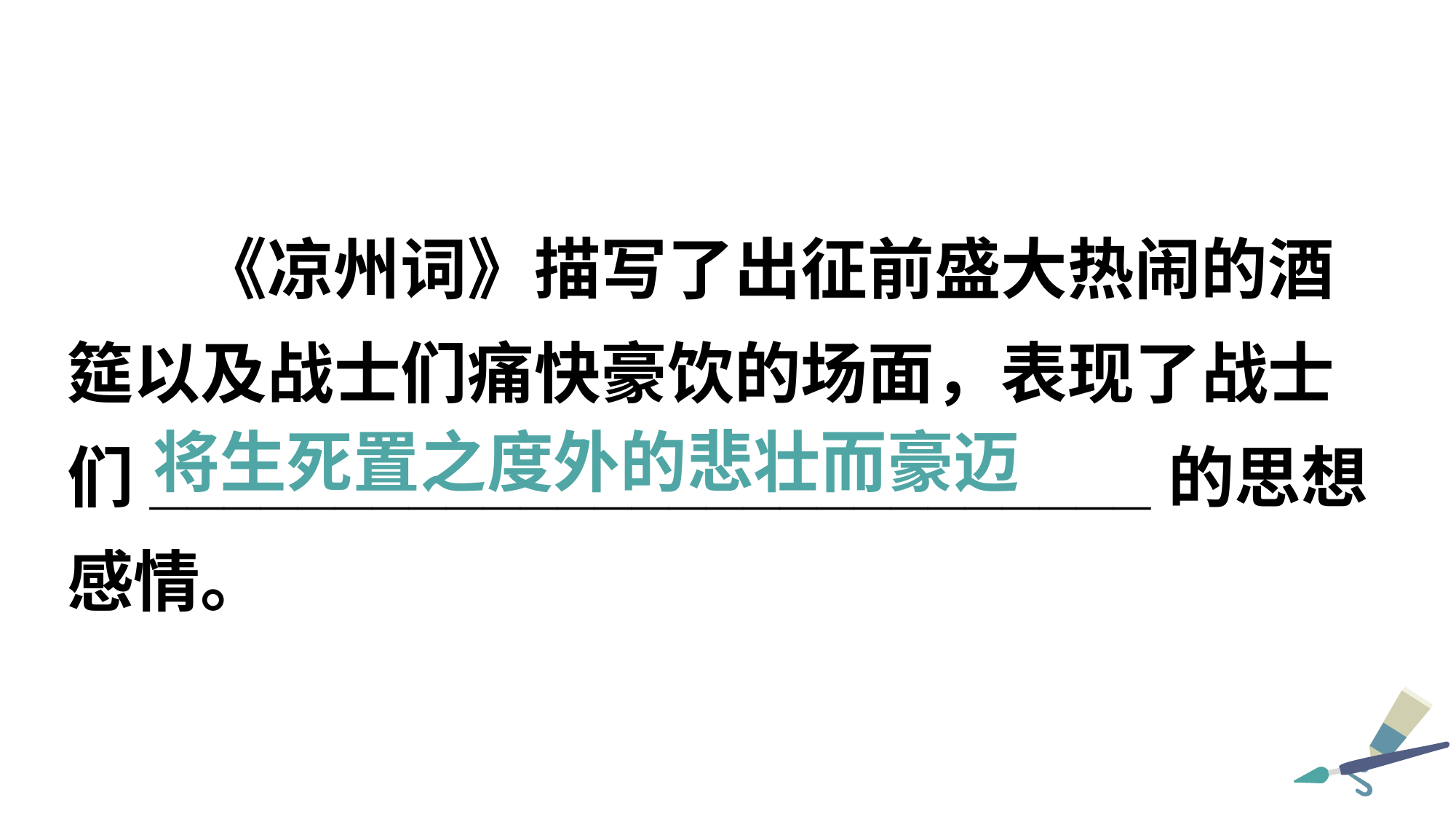

《凉州词》描写了出征前盛大热闹的酒筵以及战士们痛快豪饮的场面，表现了战士们___________________________的思想感情。
将生死置之度外的悲壮而豪迈